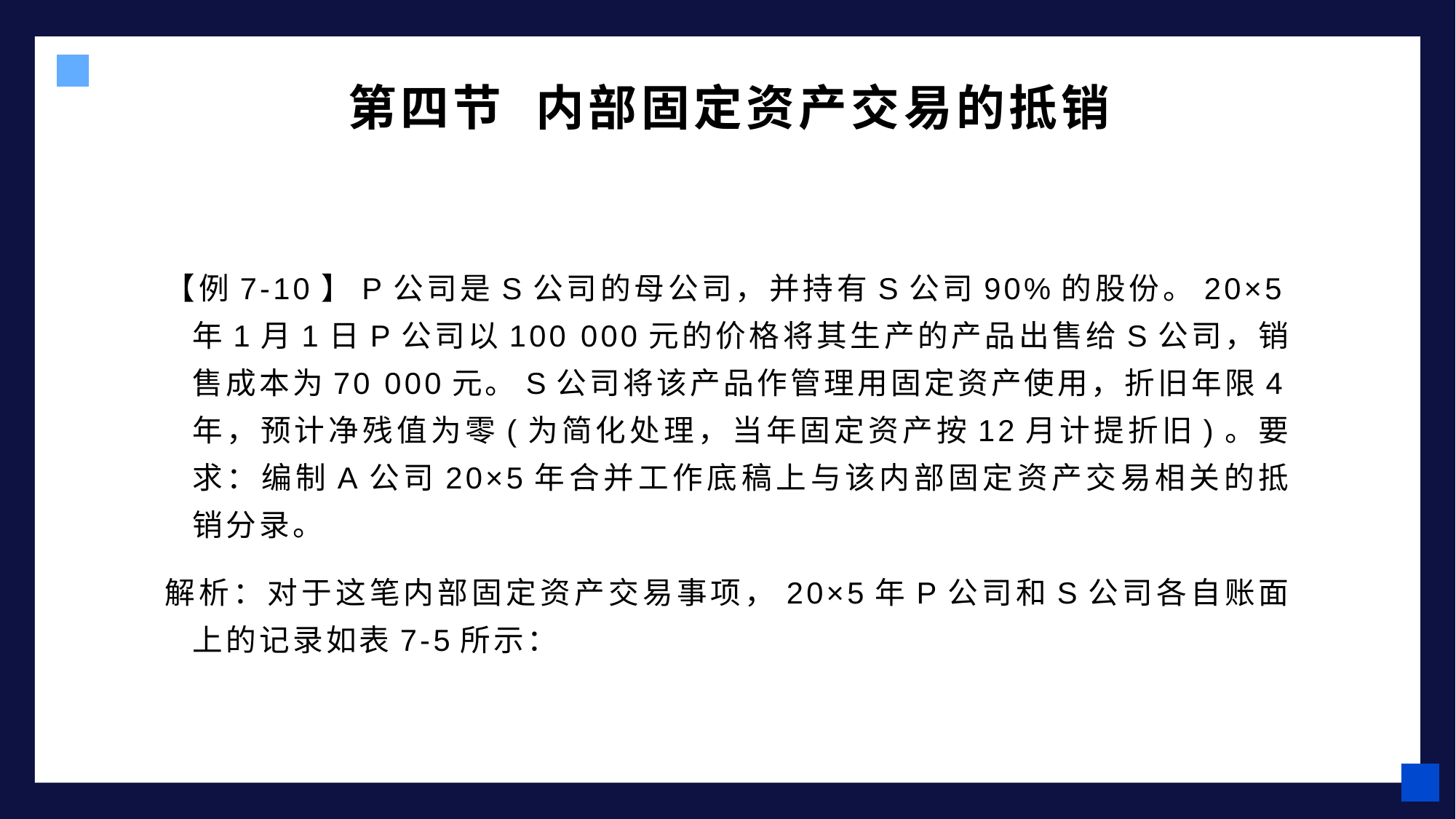

第四节  内部固定资产交易的抵销
【例7-10】P公司是S公司的母公司，并持有S公司90%的股份。20×5年1月1日P公司以100 000元的价格将其生产的产品出售给S公司，销售成本为70 000元。S公司将该产品作管理用固定资产使用，折旧年限4年，预计净残值为零(为简化处理，当年固定资产按12月计提折旧)。要求：编制A公司20×5年合并工作底稿上与该内部固定资产交易相关的抵销分录。
解析：对于这笔内部固定资产交易事项，20×5年P公司和S公司各自账面上的记录如表7-5所示：